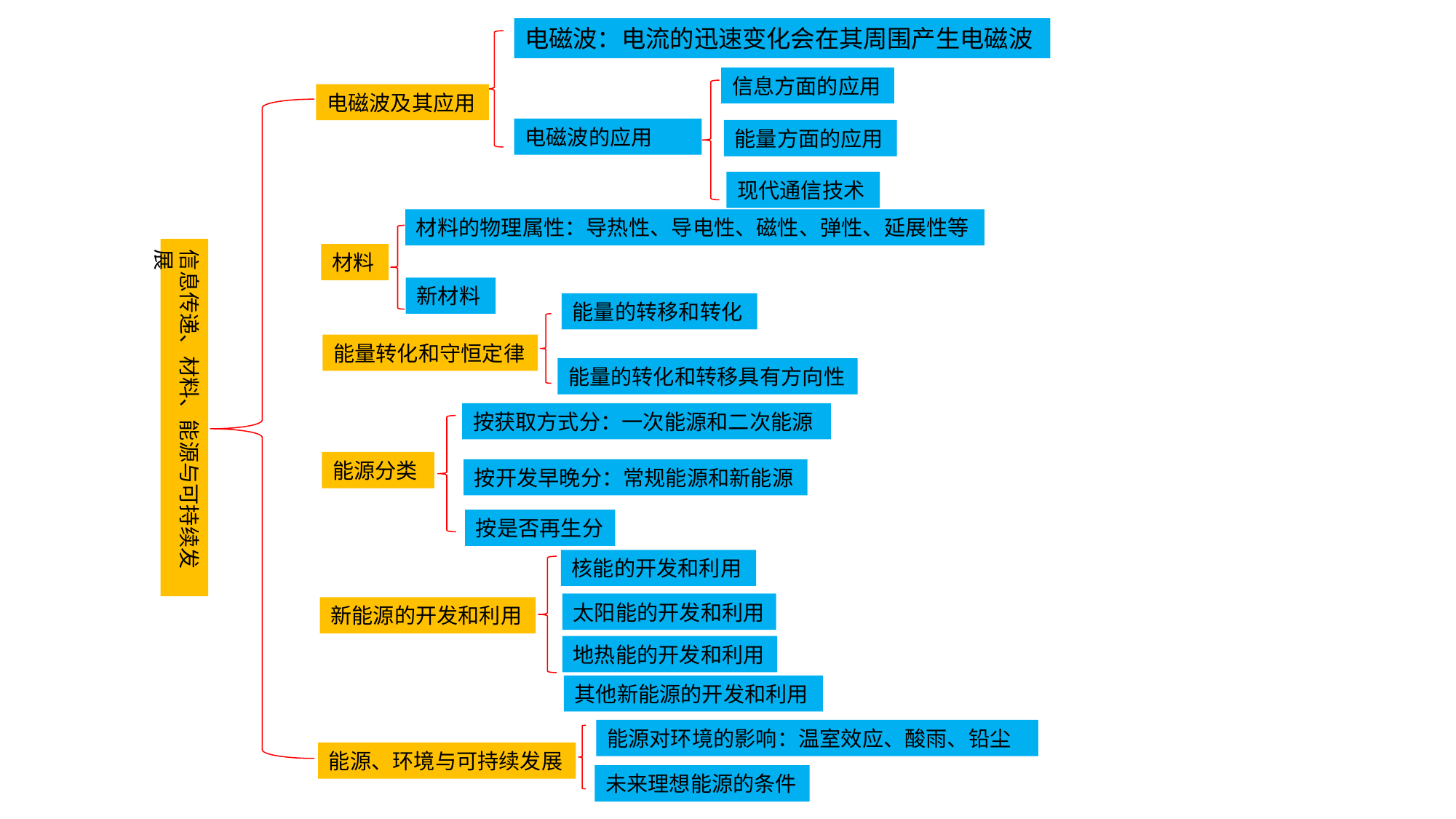

电磁波：电流的迅速变化会在其周围产生电磁波

信息方面的应用

电磁波及其应用

电磁波的应用
能量方面的应用
现代通信技术
材料的物理属性：导热性、导电性、磁性、弹性、延展性等

信息传递、材料、能源与可持续发展
材料
新材料
能量的转移和转化

能量转化和守恒定律
能量的转化和转移具有方向性
按获取方式分：一次能源和二次能源

能源分类
按开发早晚分：常规能源和新能源
按是否再生分
核能的开发和利用

太阳能的开发和利用
新能源的开发和利用
地热能的开发和利用
其他新能源的开发和利用
能源对环境的影响：温室效应、酸雨、铅尘

能源、环境与可持续发展
未来理想能源的条件